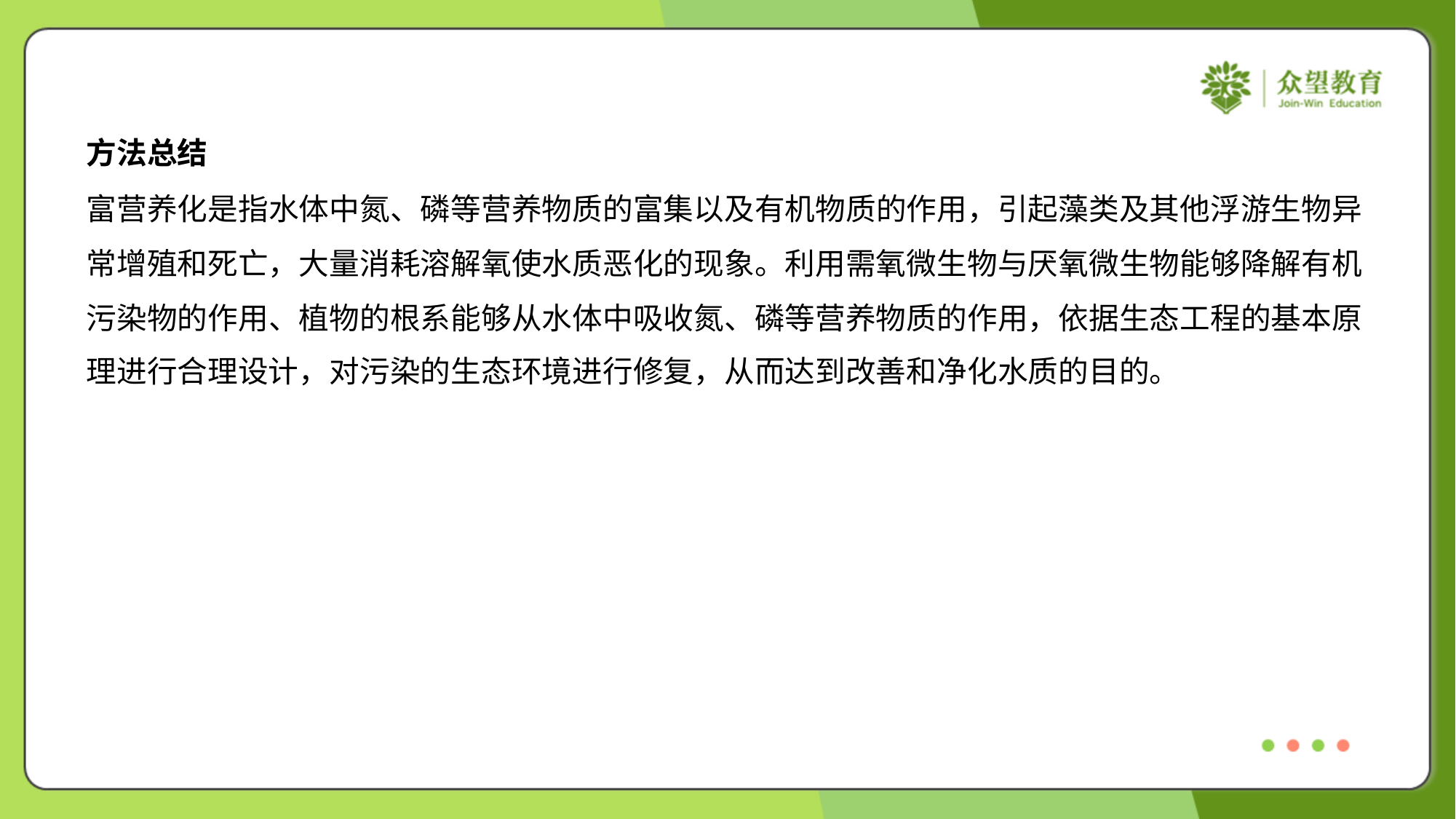

方法总结
富营养化是指水体中氮、磷等营养物质的富集以及有机物质的作用，引起藻类及其他浮游生物异
常增殖和死亡，大量消耗溶解氧使水质恶化的现象。利用需氧微生物与厌氧微生物能够降解有机
污染物的作用、植物的根系能够从水体中吸收氮、磷等营养物质的作用，依据生态工程的基本原
理进行合理设计，对污染的生态环境进行修复，从而达到改善和净化水质的目的。